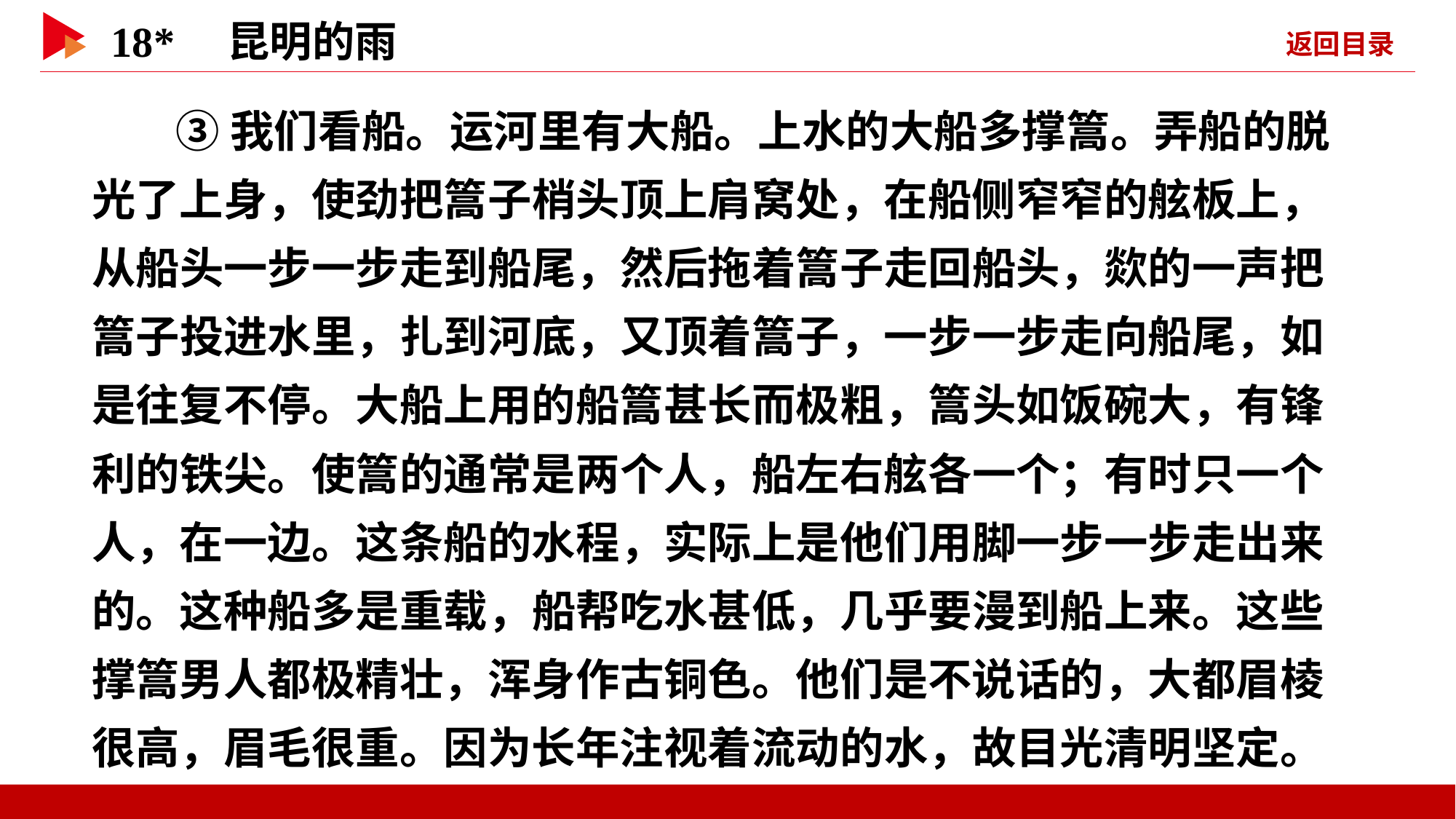

③我们看船。运河里有大船。上水的大船多撑篙。弄船的脱光了上身，使劲把篙子梢头顶上肩窝处，在船侧窄窄的舷板上，从船头一步一步走到船尾，然后拖着篙子走回船头，欻的一声把篙子投进水里，扎到河底，又顶着篙子，一步一步走向船尾，如是往复不停。大船上用的船篙甚长而极粗，篙头如饭碗大，有锋利的铁尖。使篙的通常是两个人，船左右舷各一个；有时只一个人，在一边。这条船的水程，实际上是他们用脚一步一步走出来的。这种船多是重载，船帮吃水甚低，几乎要漫到船上来。这些撑篙男人都极精壮，浑身作古铜色。他们是不说话的，大都眉棱很高，眉毛很重。因为长年注视着流动的水，故目光清明坚定。